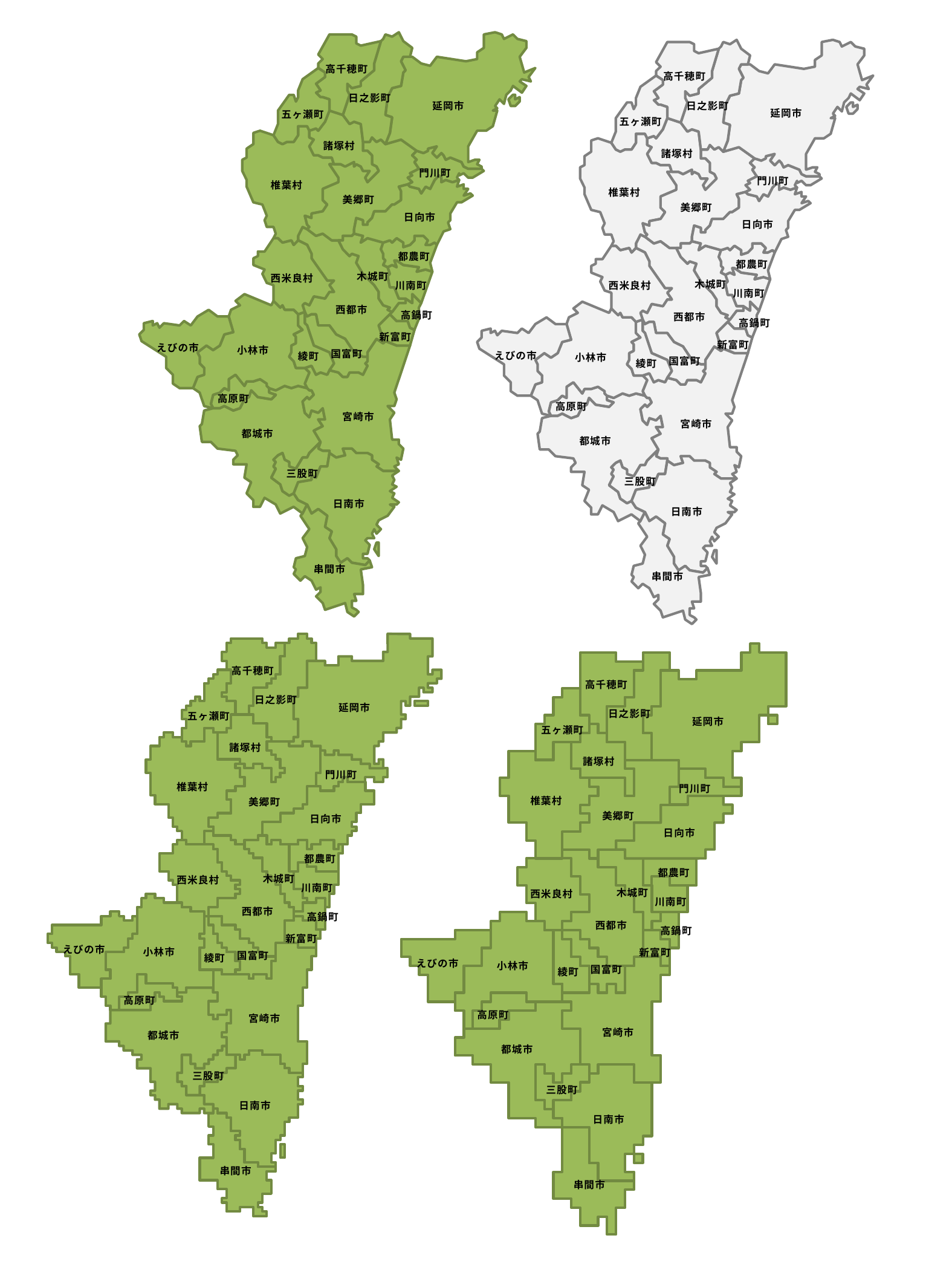

高千穂町
日之影町
延岡市
五ヶ瀬町
諸塚村
門川町
椎葉村
美郷町
日向市
都農町
木城町
西米良村
川南町
西都市
高鍋町
新富町
えびの市
小林市
国富町
綾町
高原町
宮崎市
都城市
三股町
日南市
串間市
高千穂町
日之影町
延岡市
五ヶ瀬町
諸塚村
門川町
椎葉村
美郷町
日向市
都農町
木城町
西米良村
川南町
西都市
高鍋町
新富町
えびの市
小林市
国富町
綾町
高原町
宮崎市
都城市
三股町
日南市
串間市

高千穂町
日之影町
延岡市
五ヶ瀬町
諸塚村
門川町
椎葉村
美郷町
日向市
都農町
木城町
西米良村
川南町
西都市
高鍋町
新富町
えびの市
小林市
国富町
綾町
高原町
宮崎市
都城市
三股町
日南市
串間市
高千穂町
日之影町
延岡市
五ヶ瀬町
諸塚村
門川町
椎葉村
美郷町
日向市
都農町
木城町
西米良村
川南町
西都市
高鍋町
新富町
えびの市
小林市
国富町
綾町
高原町
宮崎市
都城市
三股町
日南市
串間市